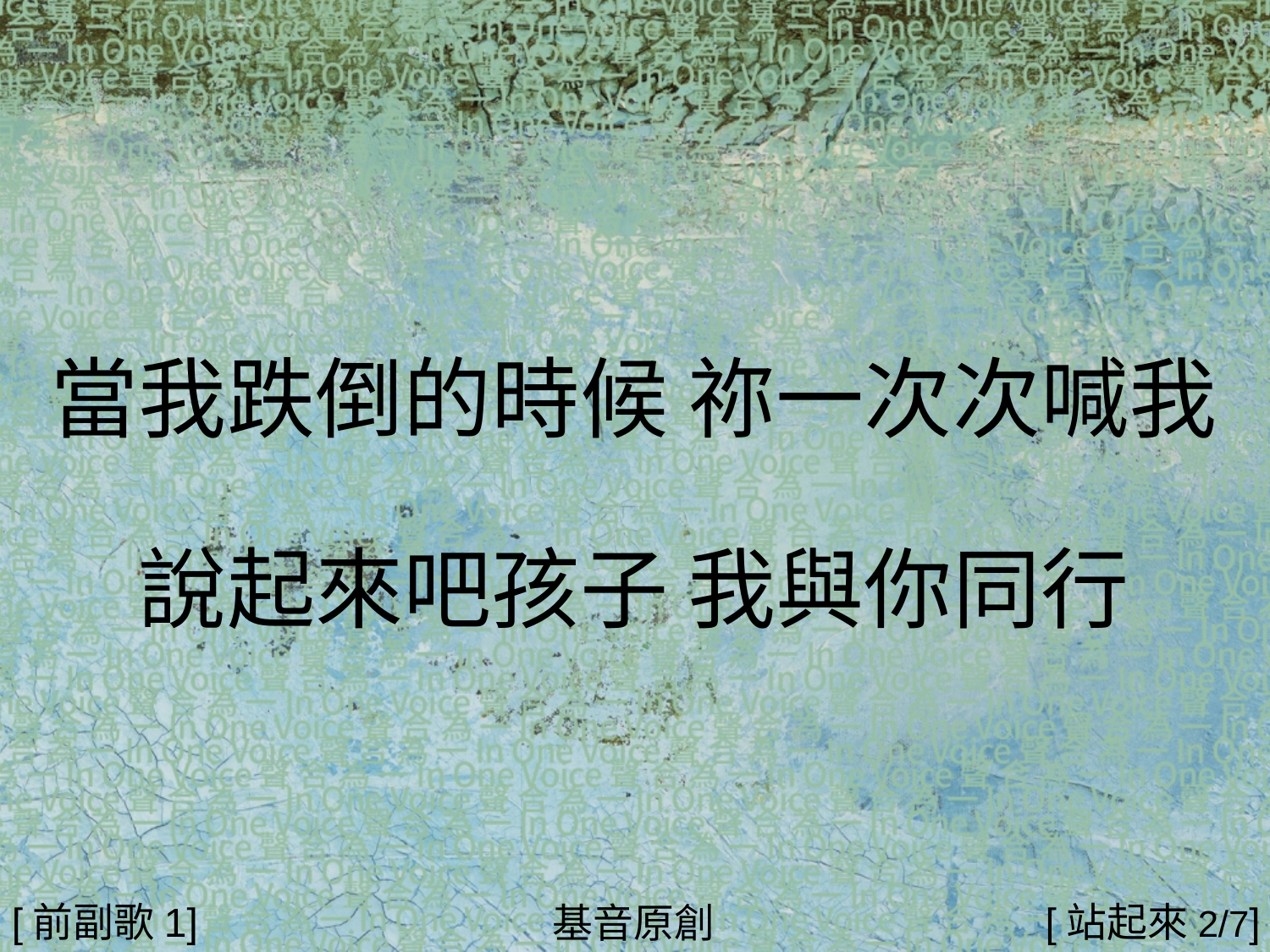

當我跌倒的時候 祢一次次喊我

說起來吧孩子 我與你同行

#

[前副歌1]
[站起來2/7]
基音原創